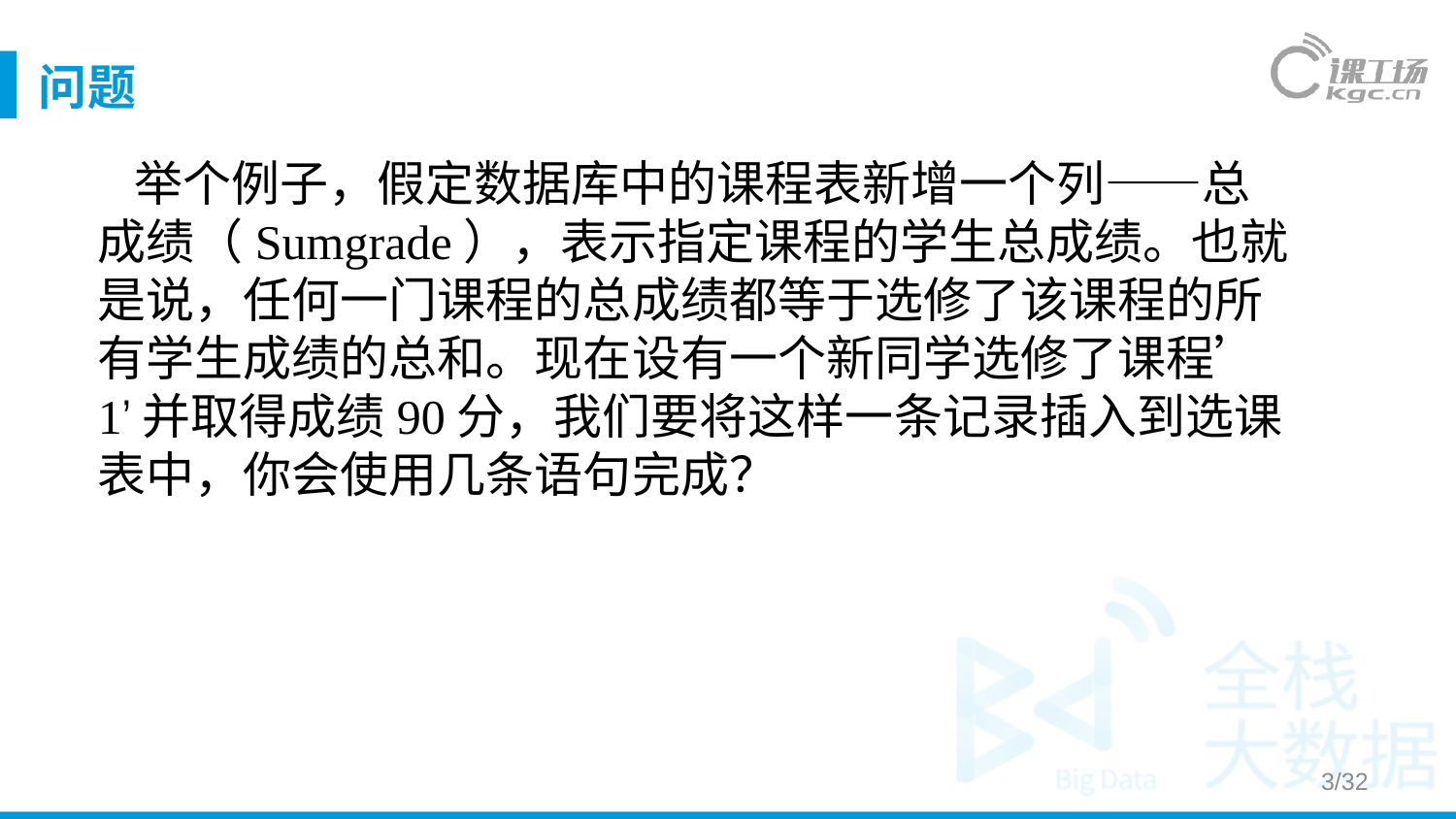

# 问题
举个例子，假定数据库中的课程表新增一个列——总成绩（Sumgrade），表示指定课程的学生总成绩。也就是说，任何一门课程的总成绩都等于选修了该课程的所有学生成绩的总和。现在设有一个新同学选修了课程’ 1’并取得成绩90分，我们要将这样一条记录插入到选课表中，你会使用几条语句完成？

3/32